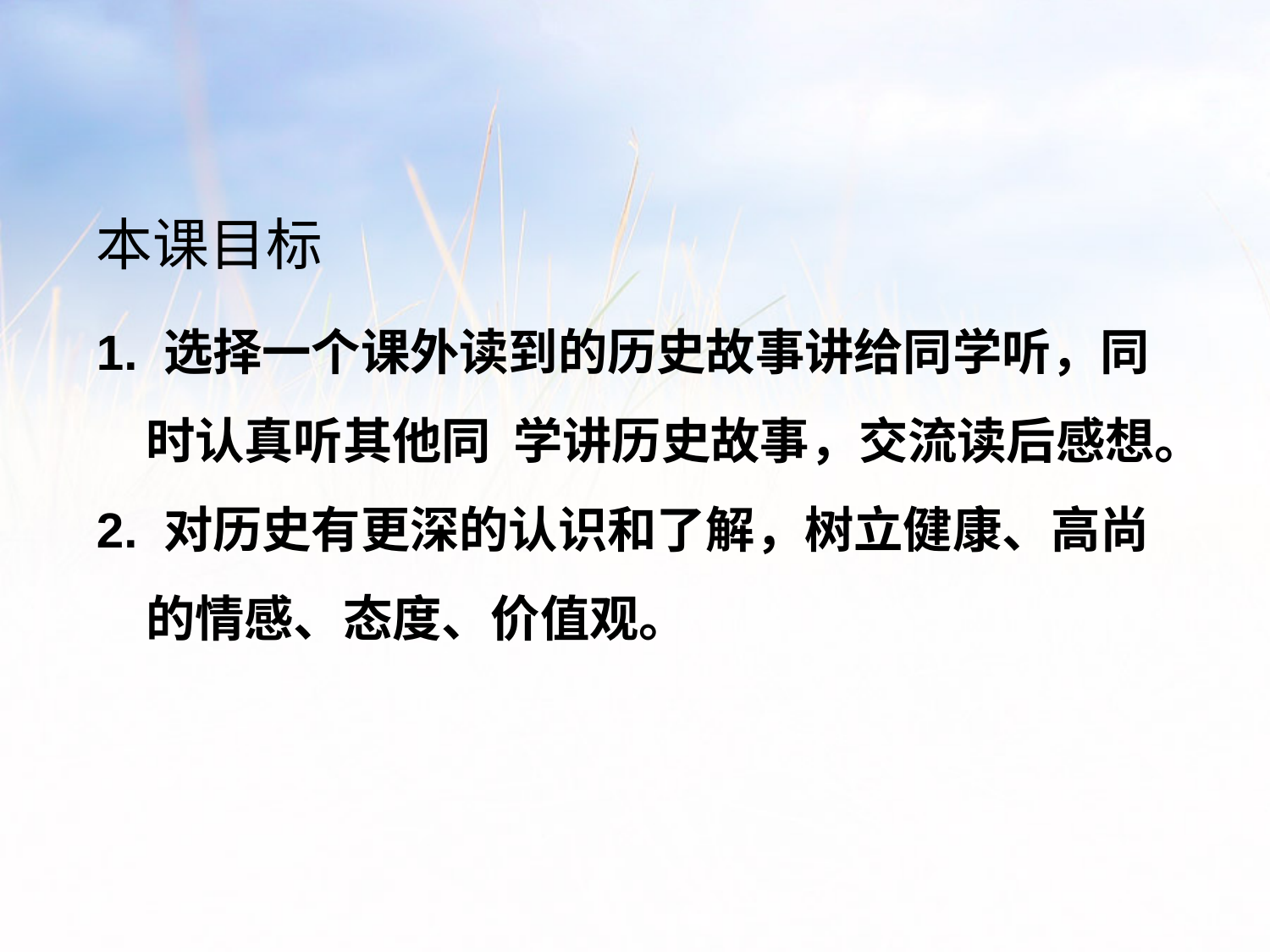

本课目标
1. 选择一个课外读到的历史故事讲给同学听，同时认真听其他同  学讲历史故事，交流读后感想。
2. 对历史有更深的认识和了解，树立健康、高尚的情感、态度、价值观。